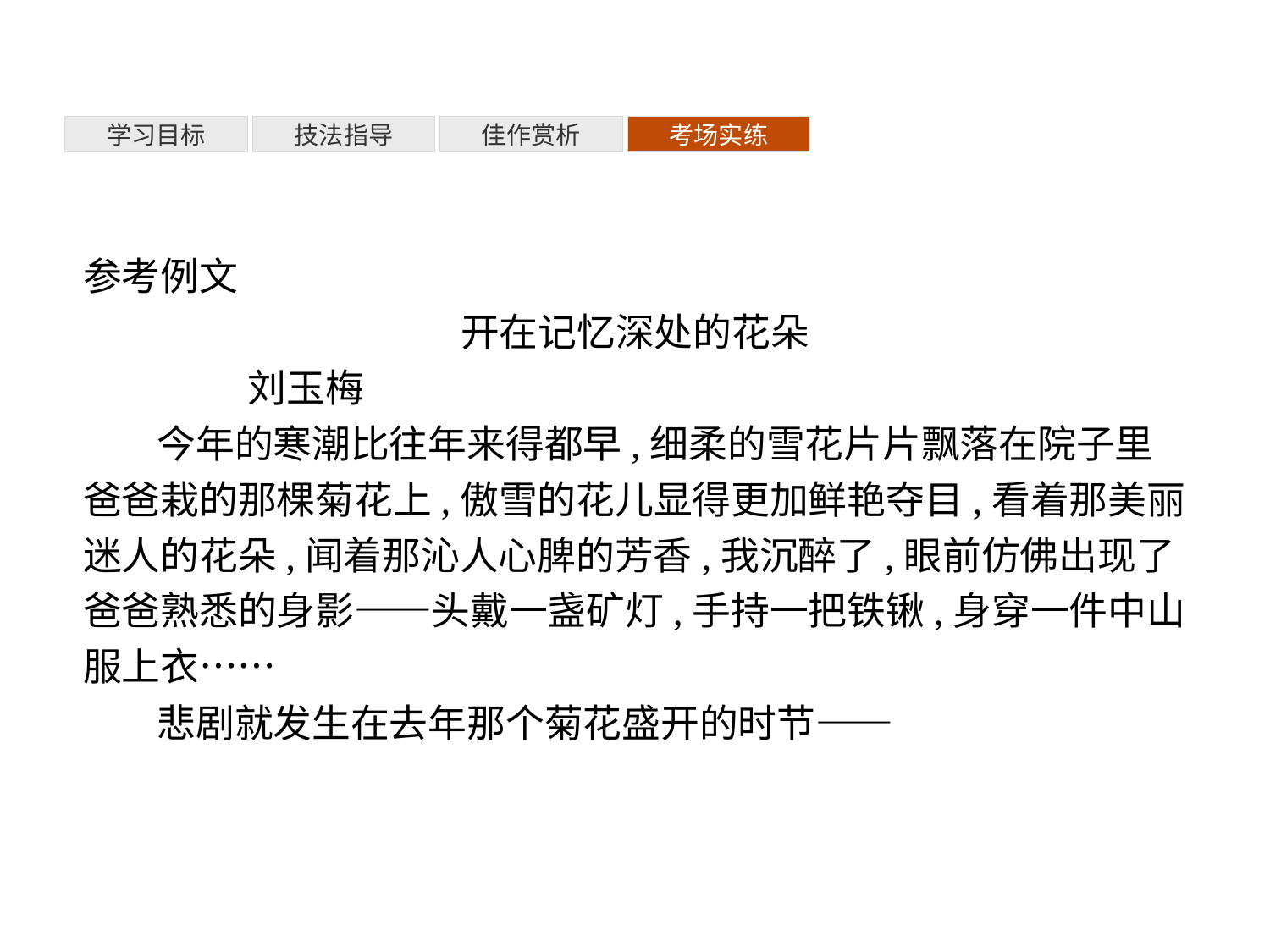

考场实练
学习目标
技法指导
佳作赏析
参考例文
开在记忆深处的花朵
	刘玉梅
今年的寒潮比往年来得都早,细柔的雪花片片飘落在院子里爸爸栽的那棵菊花上,傲雪的花儿显得更加鲜艳夺目,看着那美丽迷人的花朵,闻着那沁人心脾的芳香,我沉醉了,眼前仿佛出现了爸爸熟悉的身影——头戴一盏矿灯,手持一把铁锹,身穿一件中山服上衣……
悲剧就发生在去年那个菊花盛开的时节——